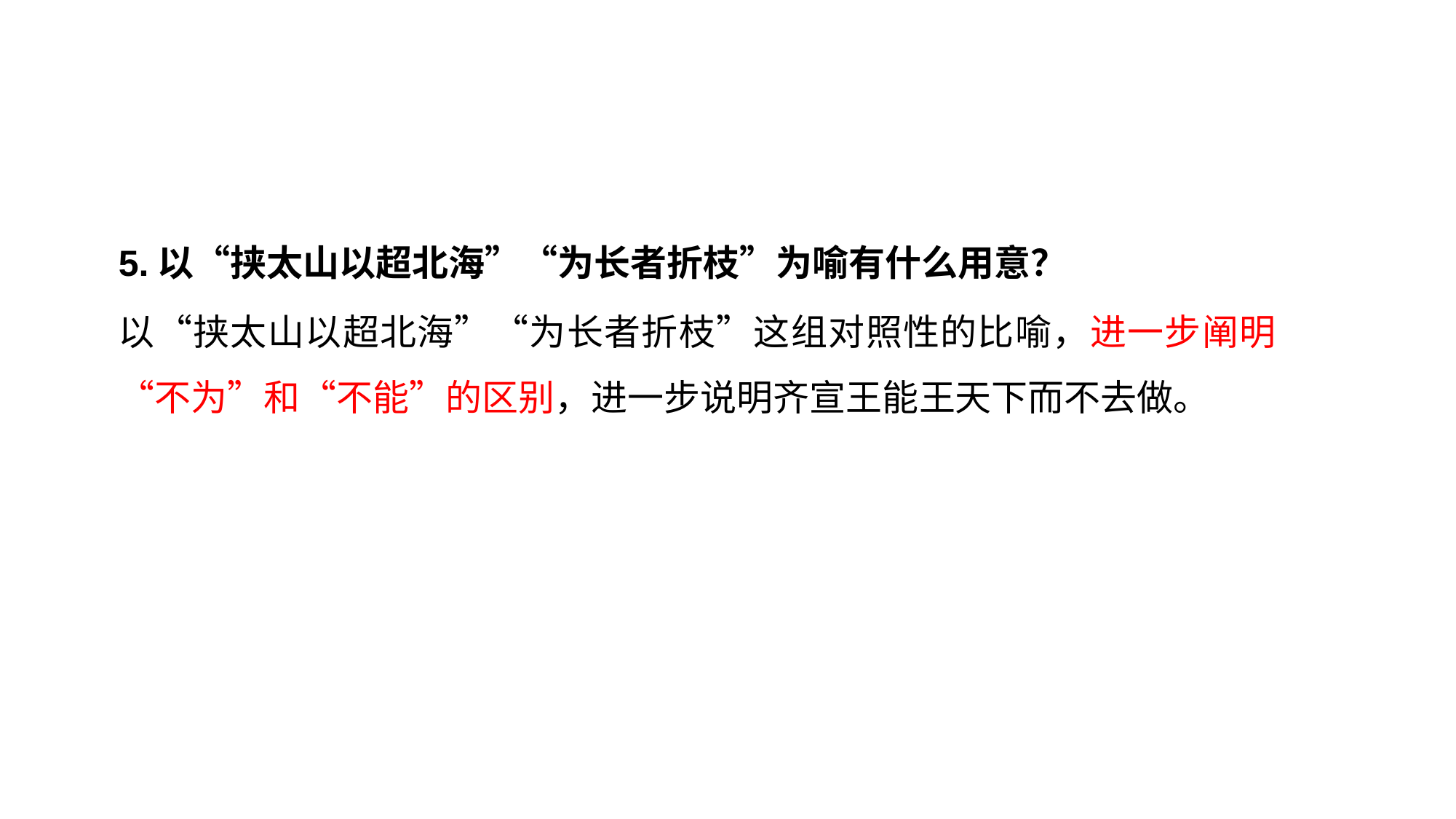

5.以“挟太山以超北海”“为长者折枝”为喻有什么用意？
以“挟太山以超北海”“为长者折枝”这组对照性的比喻，进一步阐明“不为”和“不能”的区别，进一步说明齐宣王能王天下而不去做。